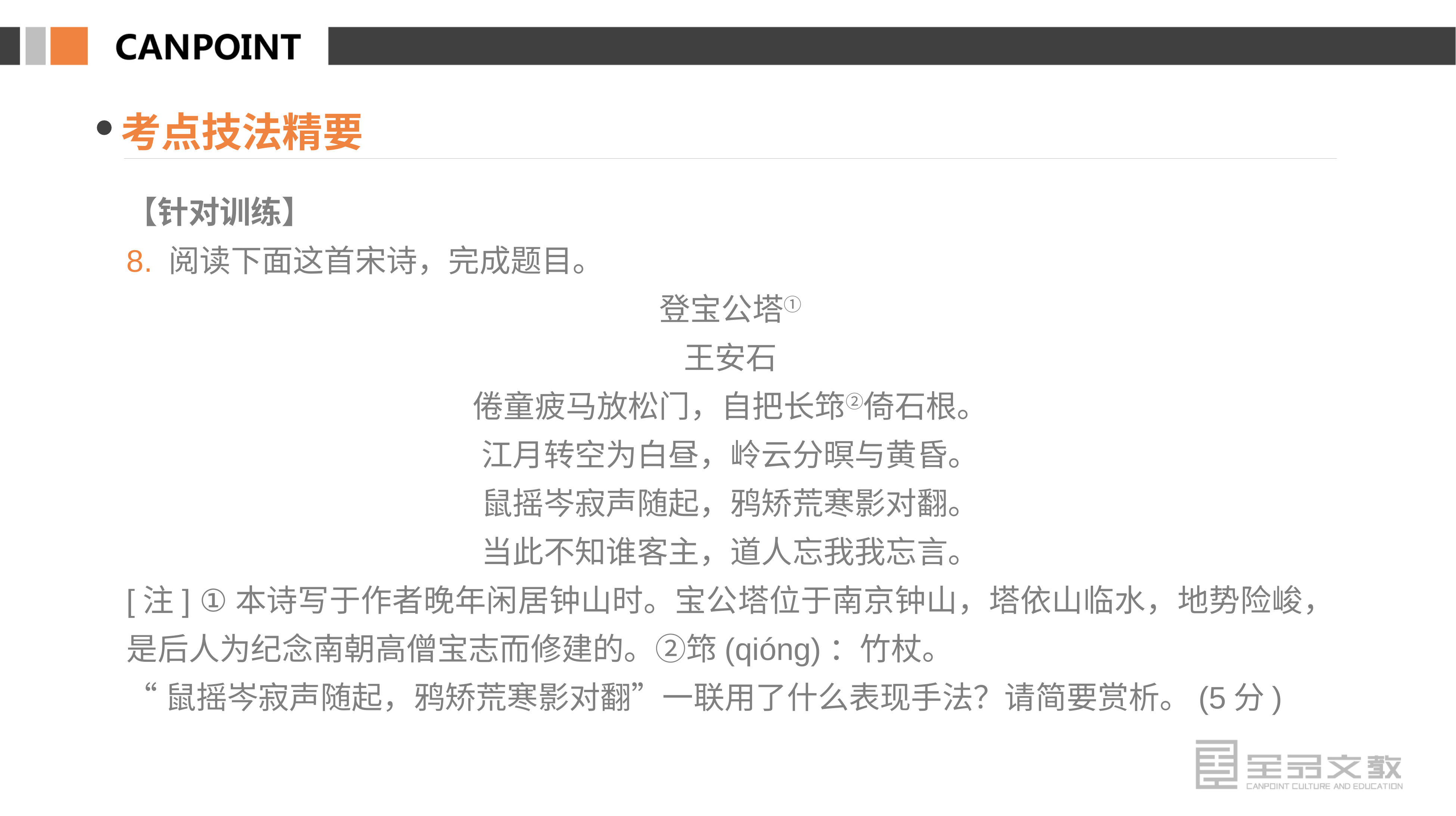

考点技法精要

【针对训练】
8. 阅读下面这首宋诗，完成题目。
登宝公塔①
王安石
倦童疲马放松门，自把长筇②倚石根。
江月转空为白昼，岭云分暝与黄昏。
鼠摇岑寂声随起，鸦矫荒寒影对翻。
当此不知谁客主，道人忘我我忘言。
[注] ①本诗写于作者晚年闲居钟山时。宝公塔位于南京钟山，塔依山临水，地势险峻，是后人为纪念南朝高僧宝志而修建的。②筇(qiónɡ)：竹杖。
“鼠摇岑寂声随起，鸦矫荒寒影对翻”一联用了什么表现手法？请简要赏析。(5分)